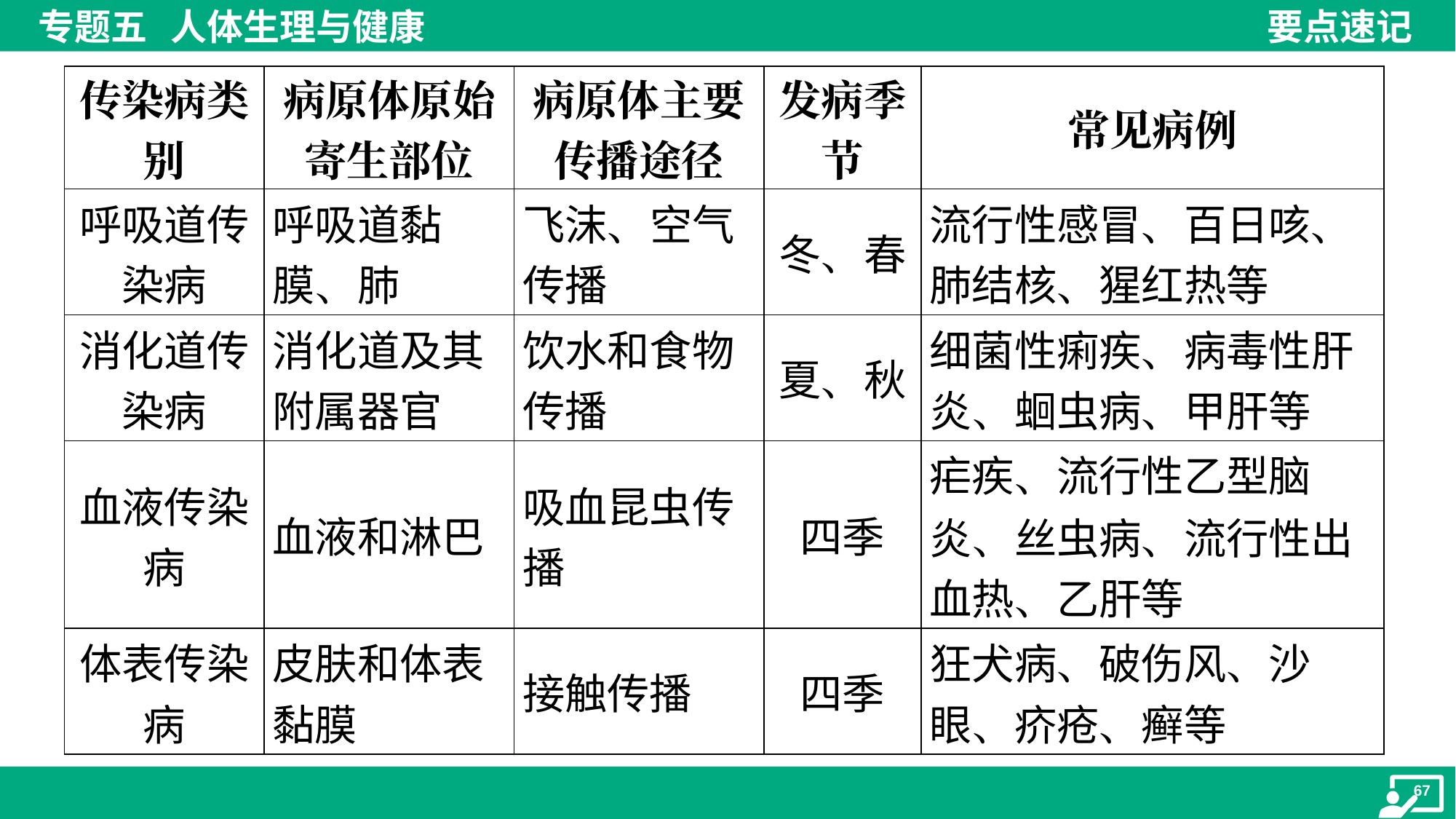

| 传染病类 别 | 病原体原始 寄生部位 | 病原体主要 传播途径 | 发病季 节 | 常见病例 |
| --- | --- | --- | --- | --- |
| 呼吸道传 染病 | 呼吸道黏 膜、肺 | 飞沫、空气 传播 | 冬、春 | 流行性感冒、百日咳、 肺结核、猩红热等 |
| 消化道传 染病 | 消化道及其 附属器官 | 饮水和食物 传播 | 夏、秋 | 细菌性痢疾、病毒性肝 炎、蛔虫病、甲肝等 |
| 血液传染 病 | 血液和淋巴 | 吸血昆虫传 播 | 四季 | 疟疾、流行性乙型脑 炎、丝虫病、流行性出 血热、乙肝等 |
| 体表传染 病 | 皮肤和体表 黏膜 | 接触传播 | 四季 | 狂犬病、破伤风、沙 眼、疥疮、癣等 |